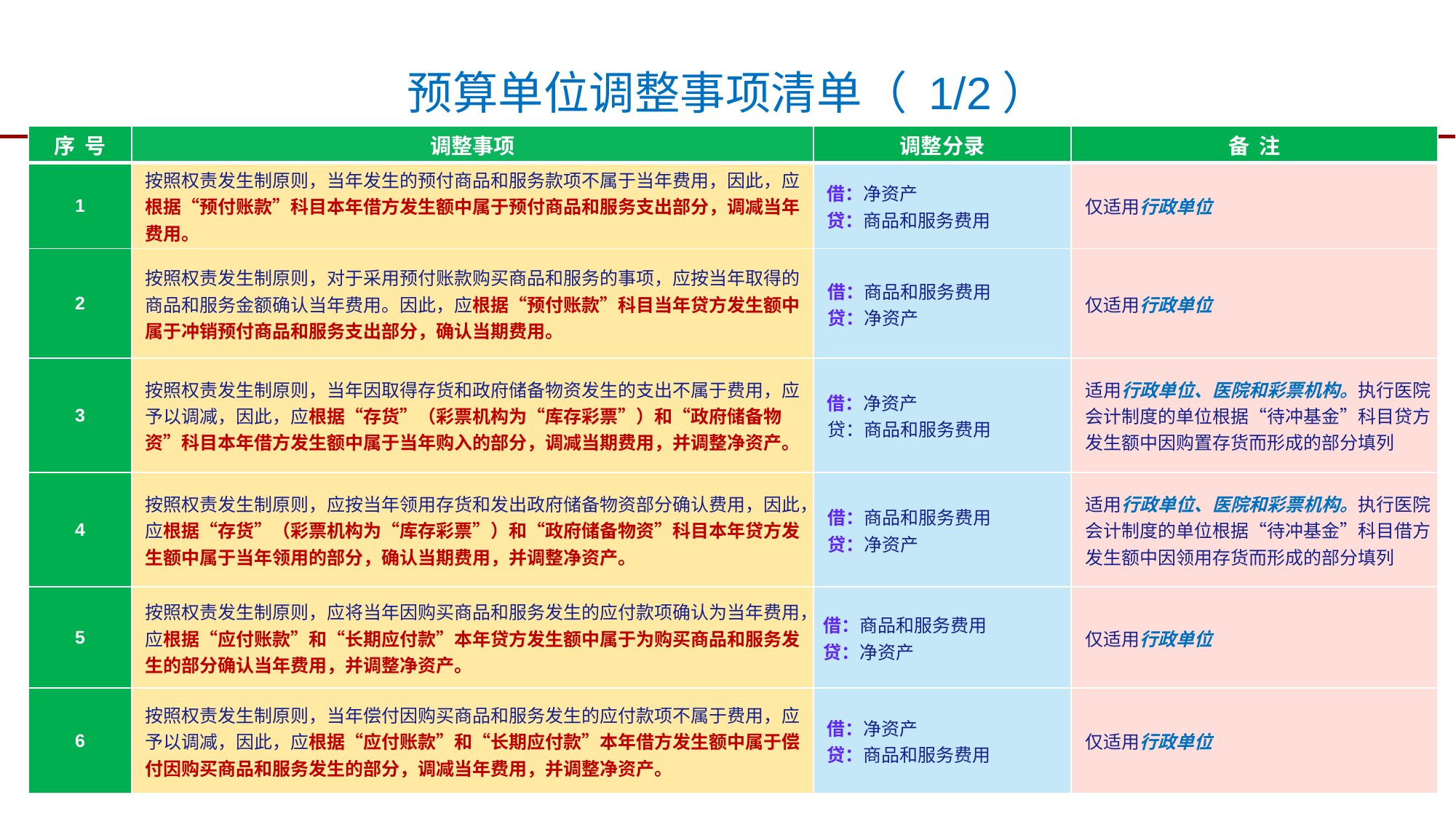

预算单位调整事项清单（ 1/2）
| 序 号 | 调整事项 | 调整分录 | 备 注 |
| --- | --- | --- | --- |
| 1 | 按照权责发生制原则，当年发生的预付商品和服务款项不属于当年费用，因此，应根据“预付账款”科目本年借方发生额中属于预付商品和服务支出部分，调减当年费用。 | 借：净资产 贷：商品和服务费用 | 仅适用行政单位 |
| 2 | 按照权责发生制原则，对于采用预付账款购买商品和服务的事项，应按当年取得的商品和服务金额确认当年费用。因此，应根据“预付账款”科目当年贷方发生额中属于冲销预付商品和服务支出部分，确认当期费用。 | 借：商品和服务费用 贷：净资产 | 仅适用行政单位 |
| 3 | 按照权责发生制原则，当年因取得存货和政府储备物资发生的支出不属于费用，应予以调减，因此，应根据“存货”（彩票机构为“库存彩票”）和“政府储备物资”科目本年借方发生额中属于当年购入的部分，调减当期费用，并调整净资产。 | 借：净资产 贷：商品和服务费用 | 适用行政单位、医院和彩票机构。执行医院会计制度的单位根据“待冲基金”科目贷方发生额中因购置存货而形成的部分填列 |
| 4 | 按照权责发生制原则，应按当年领用存货和发出政府储备物资部分确认费用，因此，应根据“存货”（彩票机构为“库存彩票”）和“政府储备物资”科目本年贷方发生额中属于当年领用的部分，确认当期费用，并调整净资产。 | 借：商品和服务费用 贷：净资产 | 适用行政单位、医院和彩票机构。执行医院会计制度的单位根据“待冲基金”科目借方发生额中因领用存货而形成的部分填列 |
| 5 | 按照权责发生制原则，应将当年因购买商品和服务发生的应付款项确认为当年费用，应根据“应付账款”和“长期应付款”本年贷方发生额中属于为购买商品和服务发生的部分确认当年费用，并调整净资产。 | 借：商品和服务费用 贷：净资产 | 仅适用行政单位 |
| 6 | 按照权责发生制原则，当年偿付因购买商品和服务发生的应付款项不属于费用，应予以调减，因此，应根据“应付账款”和“长期应付款”本年借方发生额中属于偿付因购买商品和服务发生的部分，调减当年费用，并调整净资产。 | 借：净资产 贷：商品和服务费用 | 仅适用行政单位 |